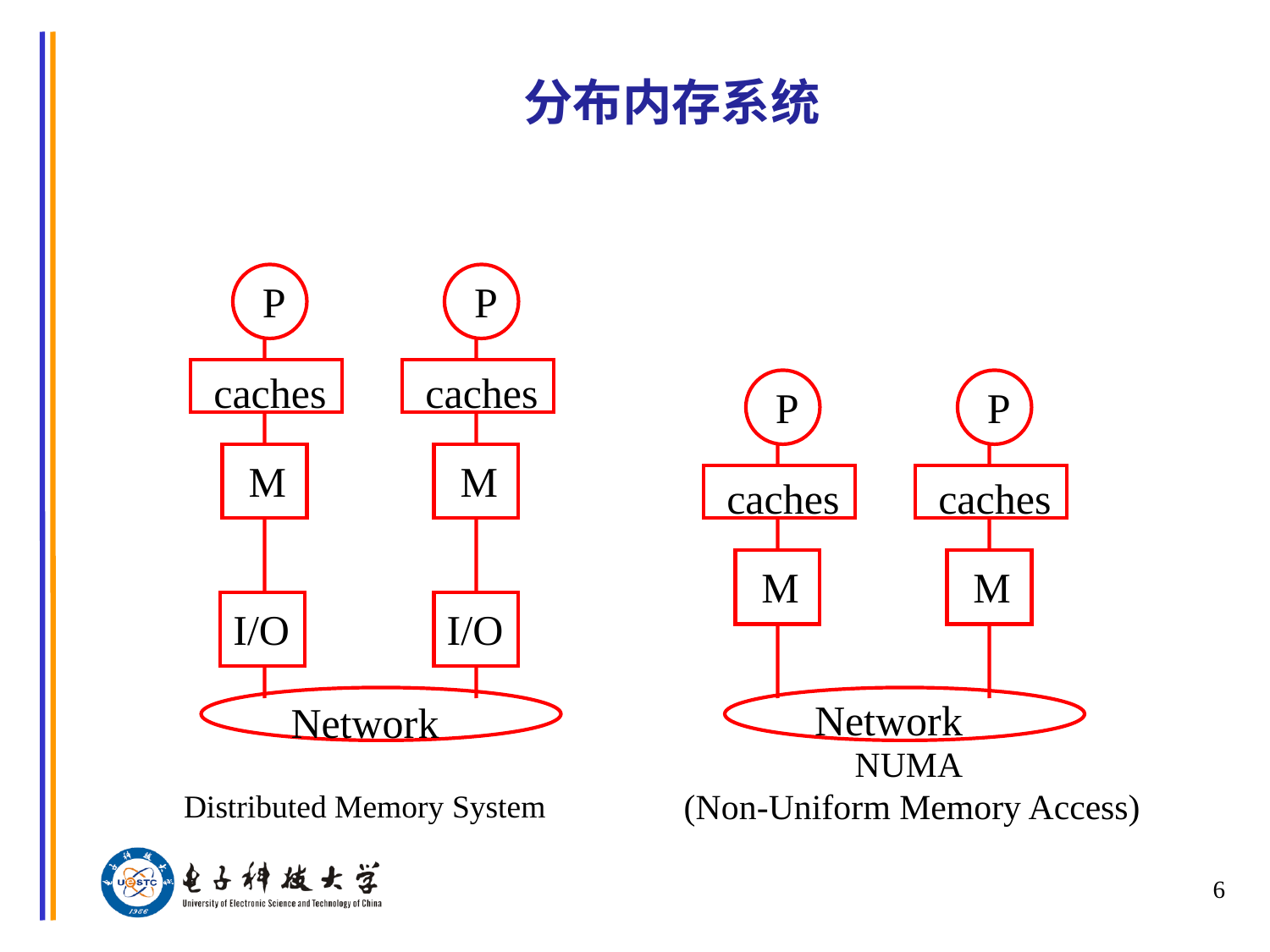

# 分布内存系统

P

P

caches

M

caches

M

I/O

I/O

Network

P

caches

M

P

caches

M

Network
NUMA
(Non-Uniform Memory Access)
Distributed Memory System
6
©Wen-mei W. Hwu and David Kirk/NVIDIA, 2010-2019